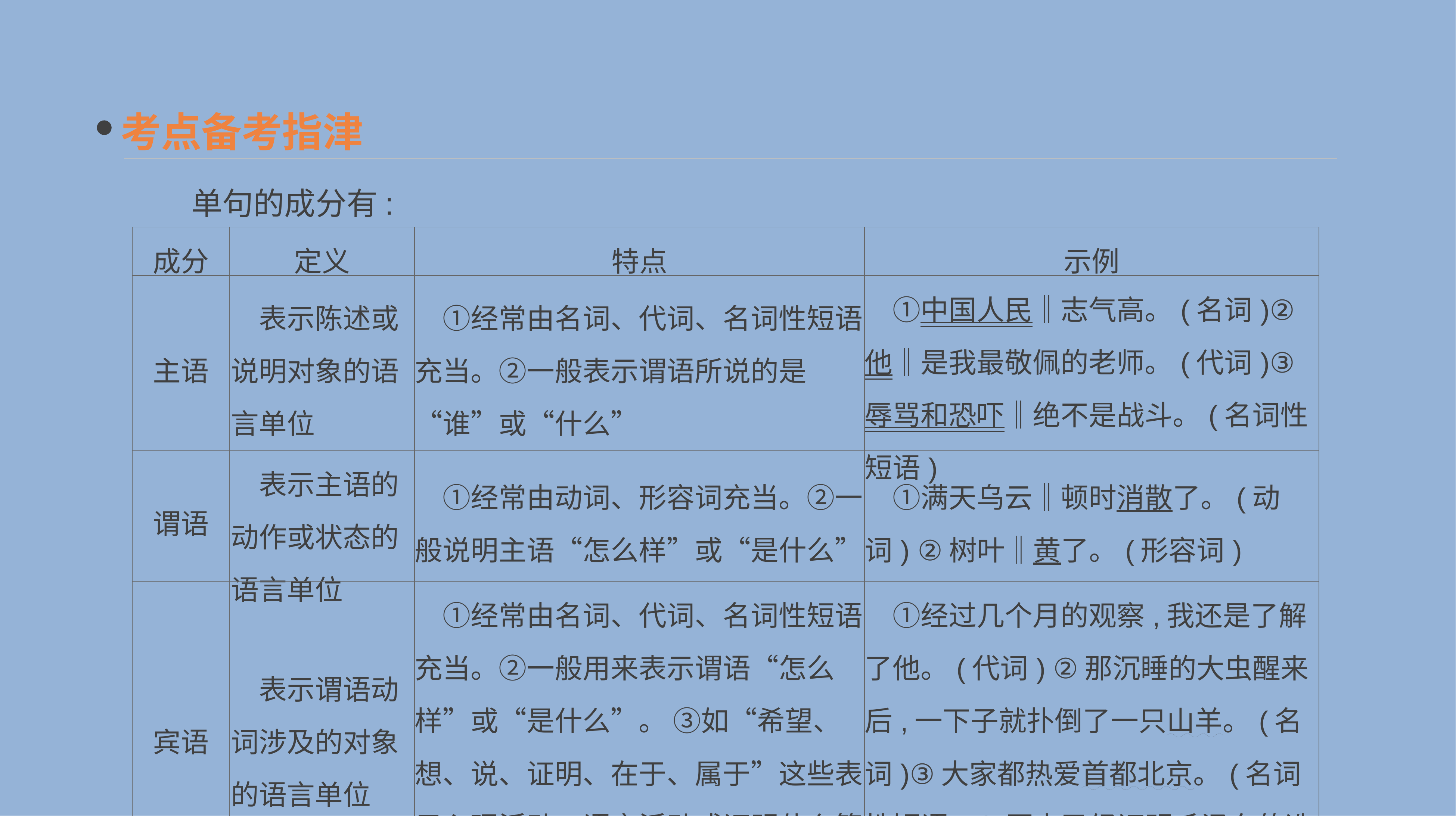

考点备考指津

　　单句的成分有:
| 成分 | 定义 | 特点 | 示例 |
| --- | --- | --- | --- |
| 主语 | 表示陈述或说明对象的语言单位 | ①经常由名词、代词、名词性短语充当。②一般表示谓语所说的是“谁”或“什么” | ①中国人民‖志气高。(名词)②他‖是我最敬佩的老师。(代词)③辱骂和恐吓‖绝不是战斗。(名词性短语) |
| 谓语 | 表示主语的动作或状态的语言单位 | ①经常由动词、形容词充当。②一般说明主语“怎么样”或“是什么” | ①满天乌云‖顿时消散了。(动词) ②树叶‖黄了。(形容词) |
| 宾语 | 表示谓语动词涉及的对象的语言单位 | ①经常由名词、代词、名词性短语充当。②一般用来表示谓语“怎么样”或“是什么”。 ③如“希望、想、说、证明、在于、属于”这些表示心理活动、语言活动或证明什么等的词后面的词、短语或句子一般都做宾语 | ①经过几个月的观察,我还是了解了他。(代词) ②那沉睡的大虫醒来后,一下子就扑倒了一只山羊。(名词)③大家都热爱首都北京。(名词性短语) ④历史已经证明毛泽东的选择是对的。(句子) |